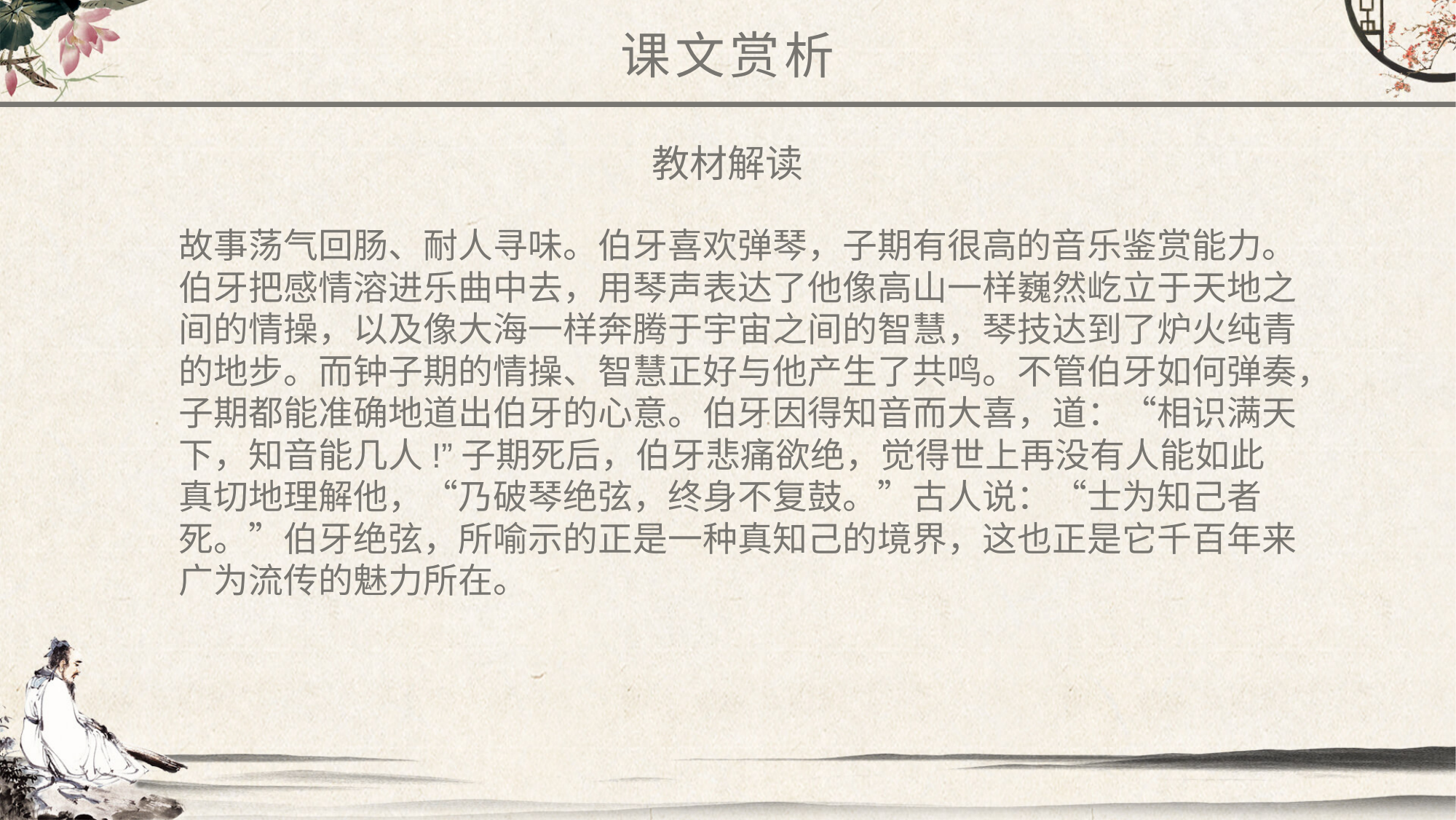

课文赏析

教材解读
故事荡气回肠、耐人寻味。伯牙喜欢弹琴，子期有很高的音乐鉴赏能力。伯牙把感情溶进乐曲中去，用琴声表达了他像高山一样巍然屹立于天地之间的情操，以及像大海一样奔腾于宇宙之间的智慧，琴技达到了炉火纯青的地步。而钟子期的情操、智慧正好与他产生了共鸣。不管伯牙如何弹奏，子期都能准确地道出伯牙的心意。伯牙因得知音而大喜，道：“相识满天下，知音能几人!”子期死后，伯牙悲痛欲绝，觉得世上再没有人能如此真切地理解他，“乃破琴绝弦，终身不复鼓。”古人说：“士为知己者死。”伯牙绝弦，所喻示的正是一种真知己的境界，这也正是它千百年来广为流传的魅力所在。